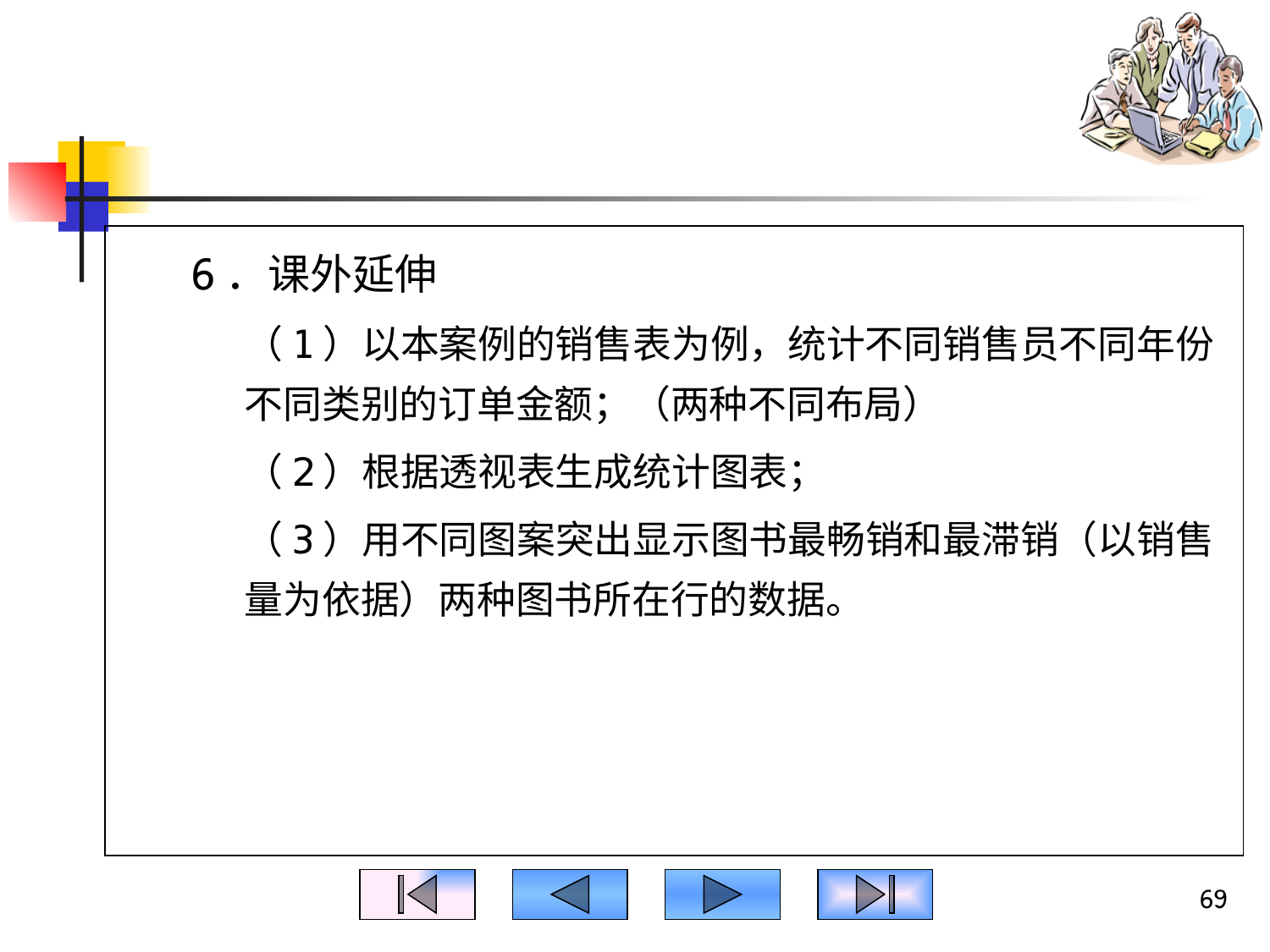

#
6．课外延伸
（1）以本案例的销售表为例，统计不同销售员不同年份不同类别的订单金额；（两种不同布局）
（2）根据透视表生成统计图表；
（3）用不同图案突出显示图书最畅销和最滞销（以销售量为依据）两种图书所在行的数据。
69